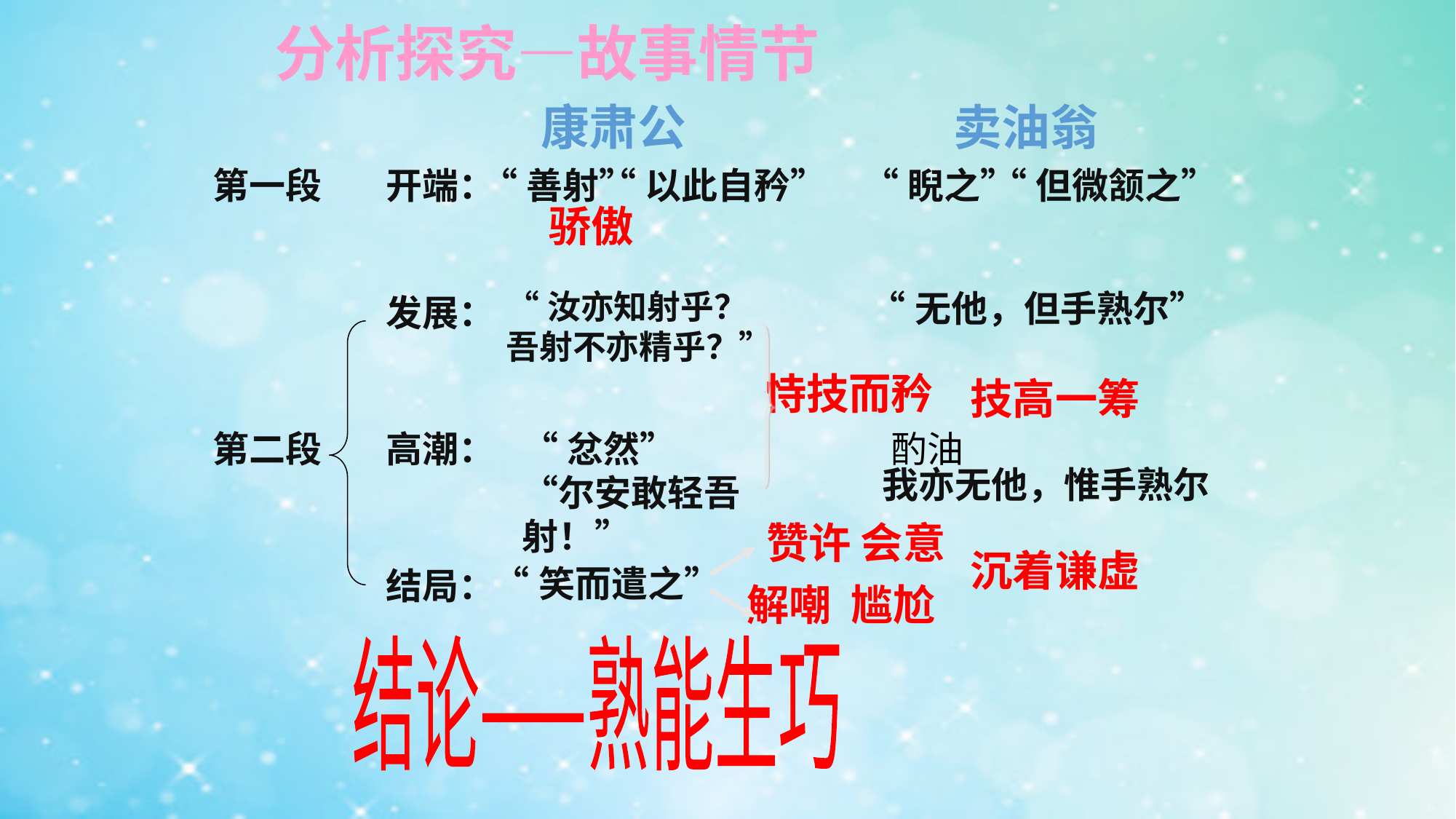

# 分析探究—故事情节
康肃公
卖油翁
第一段
开端：
“善射”
“以此自矜”
“睨之”
“但微颔之”
骄傲
“汝亦知射乎？
吾射不亦精乎？”
“无他，但手熟尔”
发展：

恃技而矜
技高一筹
第二段
高潮：
“忿然”“尔安敢轻吾射！”
酌油
我亦无他，惟手熟尔
赞许 会意
沉着谦虚

“笑而遣之”
结局：
解嘲  尴尬

结论——熟能生巧